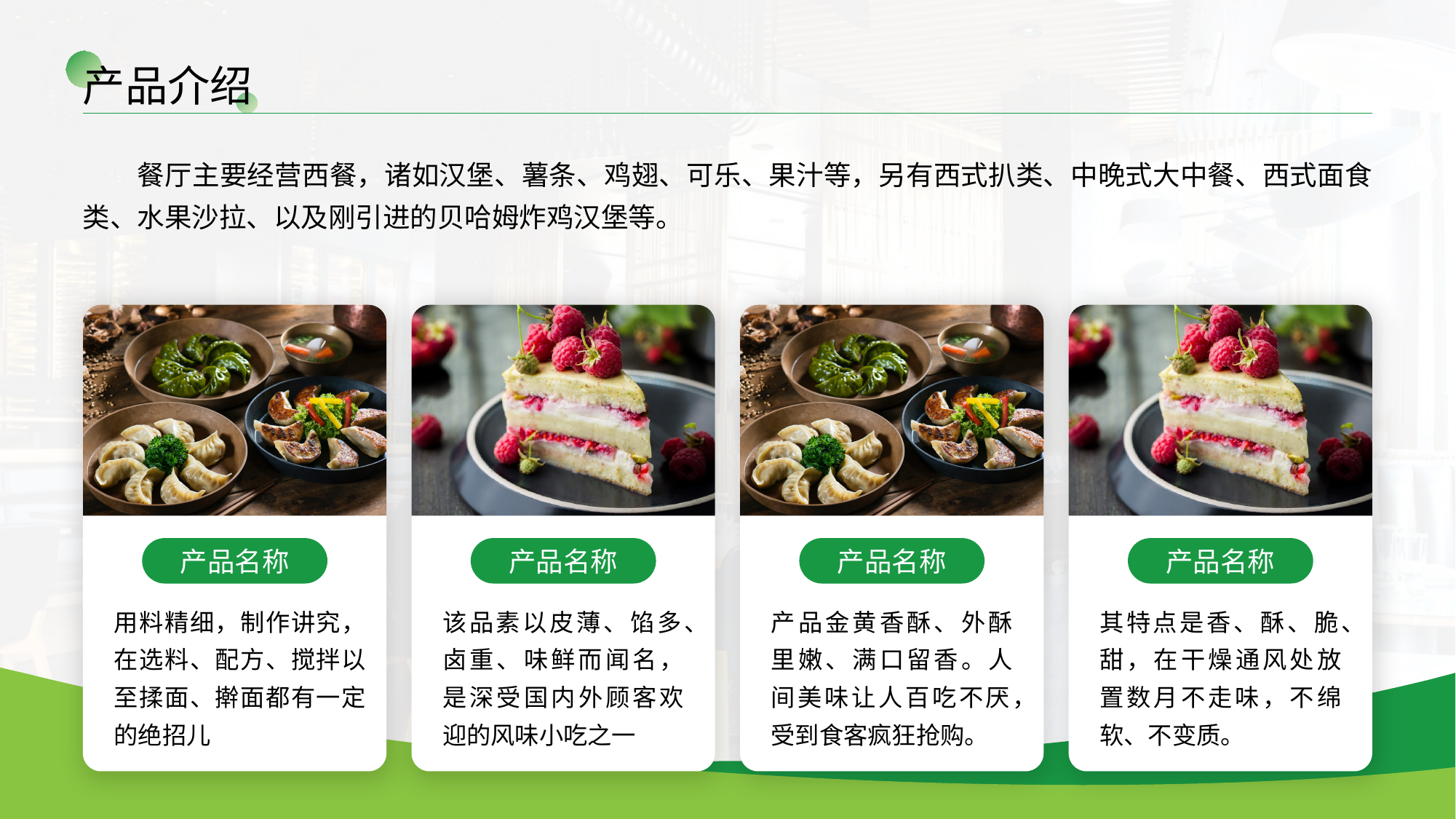

产品介绍
餐厅主要经营西餐，诸如汉堡、薯条、鸡翅、可乐、果汁等，另有西式扒类、中晚式大中餐、西式面食类、水果沙拉、以及刚引进的贝哈姆炸鸡汉堡等。

产品名称
产品名称
产品名称
产品名称
用料精细，制作讲究，在选料、配方、搅拌以至揉面、擀面都有一定的绝招儿
该品素以皮薄、馅多、卤重、味鲜而闻名，是深受国内外顾客欢迎的风味小吃之一
产品金黄香酥、外酥里嫩、满口留香。人间美味让人百吃不厌，受到食客疯狂抢购。
其特点是香、酥、脆、甜，在干燥通风处放置数月不走味，不绵软、不变质。